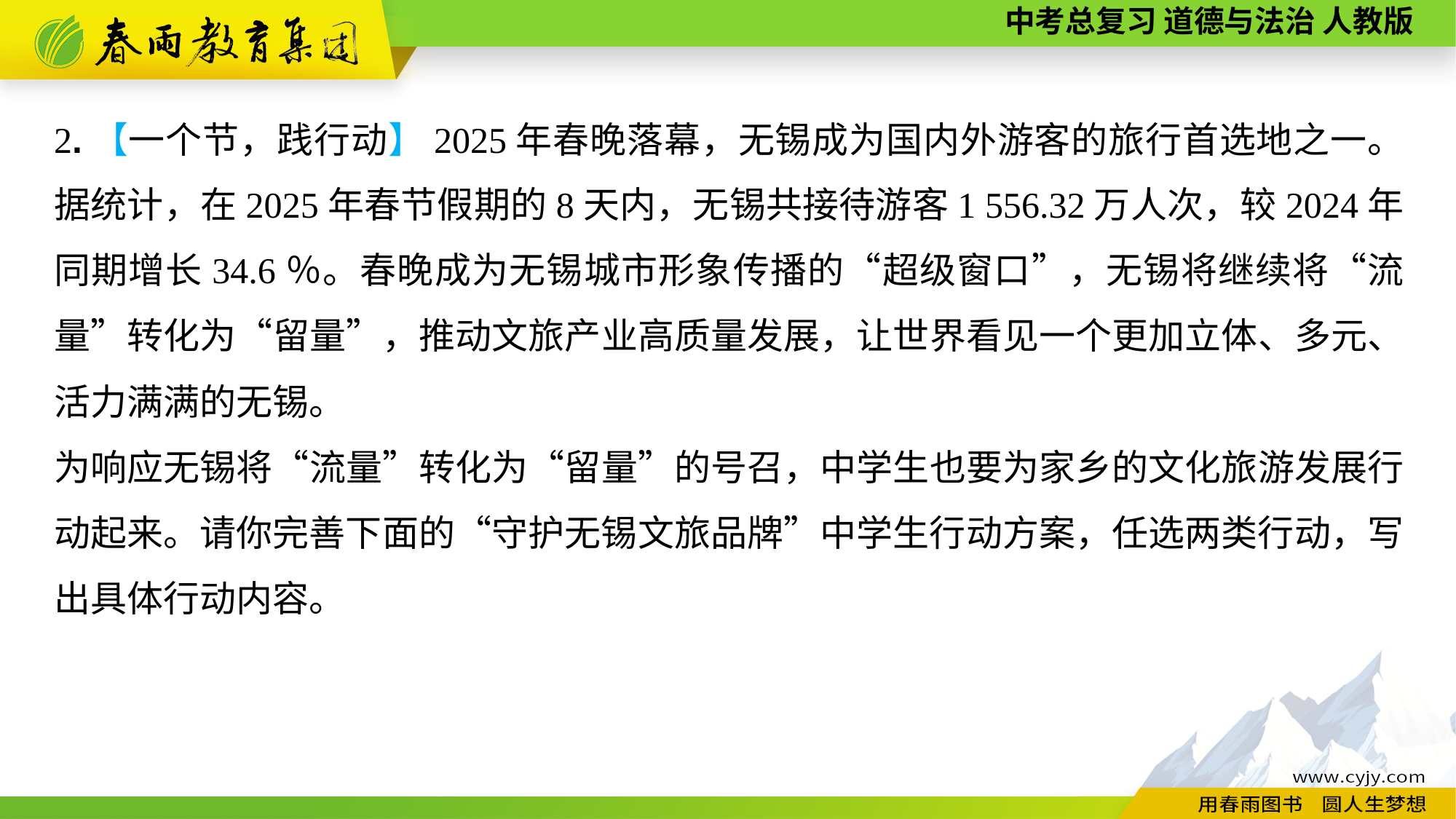

2.【一个节，践行动】2025年春晚落幕，无锡成为国内外游客的旅行首选地之一。据统计，在2025年春节假期的8天内，无锡共接待游客1 556.32万人次，较2024年同期增长34.6％。春晚成为无锡城市形象传播的“超级窗口”，无锡将继续将“流量”转化为“留量”，推动文旅产业高质量发展，让世界看见一个更加立体、多元、活力满满的无锡。
为响应无锡将“流量”转化为“留量”的号召，中学生也要为家乡的文化旅游发展行动起来。请你完善下面的“守护无锡文旅品牌”中学生行动方案，任选两类行动，写出具体行动内容。